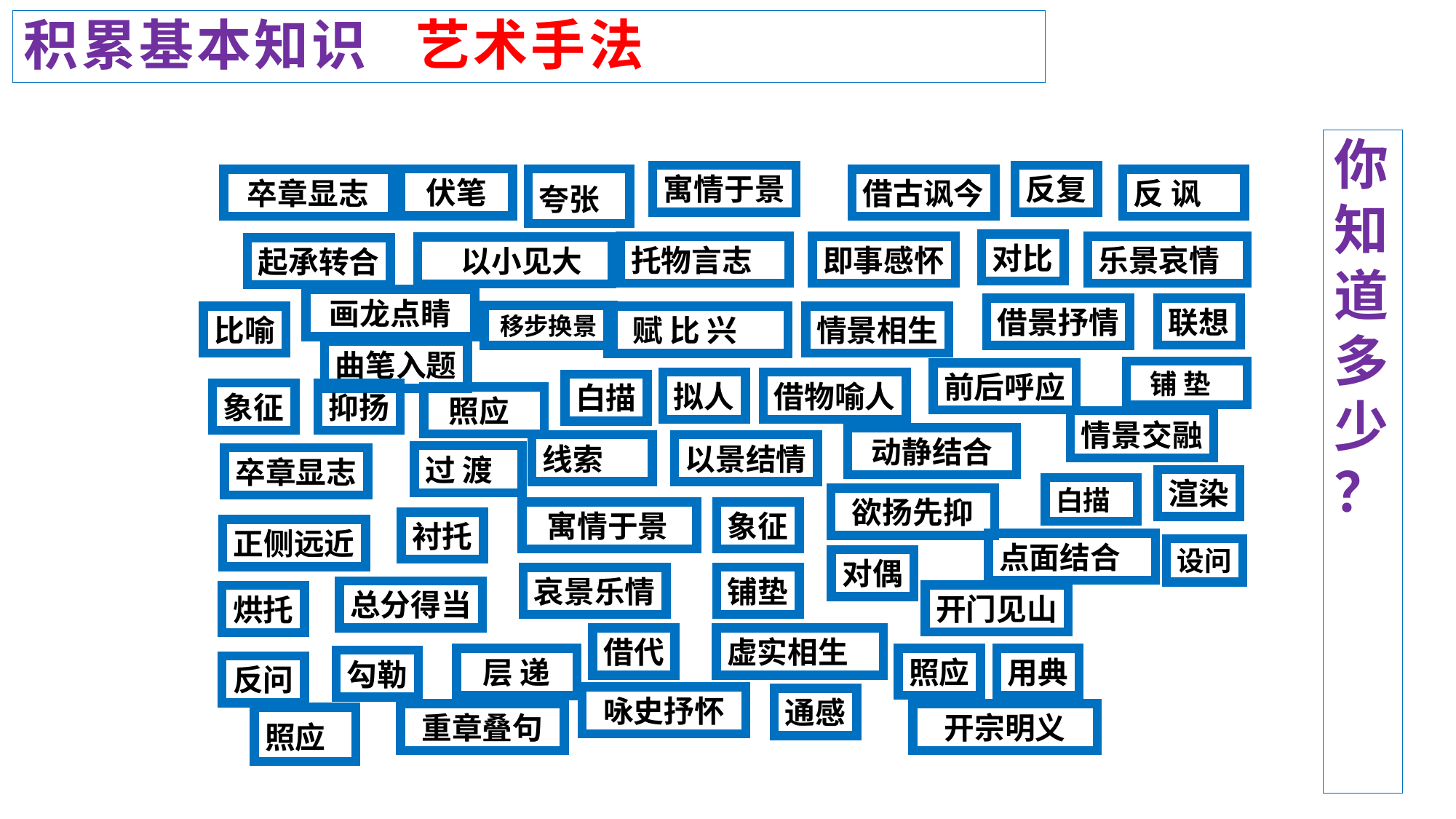

积累基本知识   艺术手法
你知道多少
？
寓情于景
反复
伏笔
卒章显志
借古讽今
反 讽
夸张
对比
托物言志
即事感怀
乐景哀情
 以小见大
起承转合
画龙点睛
联想
借景抒情
移步换景
比喻
情景相生
 赋 比 兴
曲笔入题
 铺 垫
前后呼应
拟人
借物喻人
白描
象征
抑扬
 照应
情景交融
动静结合
线索
以景结情
过 渡
卒章显志
渲染
白描
欲扬先抑
 寓情于景
象征
衬托
正侧远近
点面结合
设问
对偶
铺垫
哀景乐情
总分得当
开门见山
烘托
借代
虚实相生
照应
用典
层 递
勾勒
反问
咏史抒怀
通感
重章叠句
开宗明义
照应